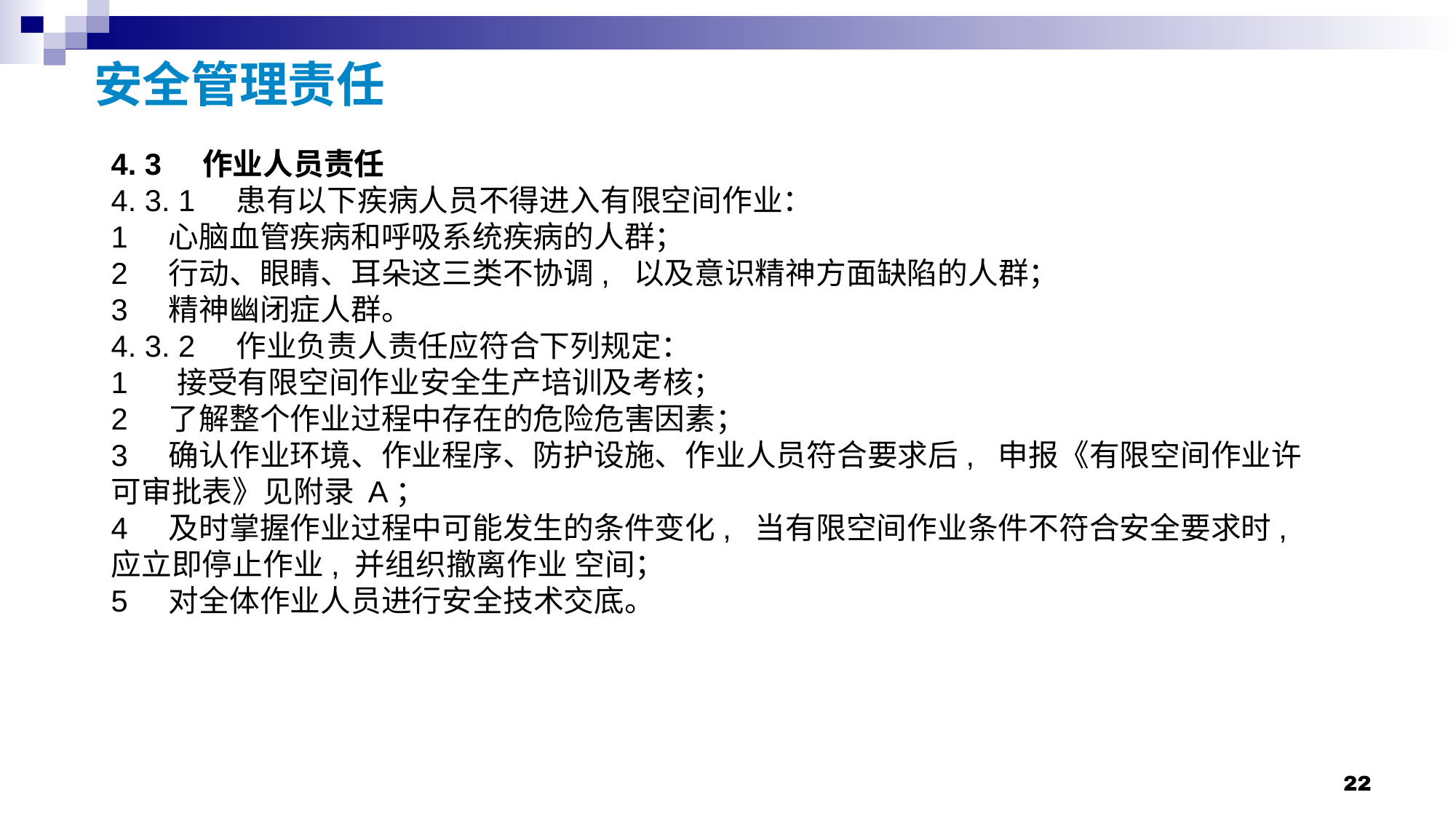

# 安全管理责任
4. 3    作业人员责任
4. 3. 1    患有以下疾病人员不得进入有限空间作业：
1    心脑血管疾病和呼吸系统疾病的人群；
2    行动、眼睛、耳朵这三类不协调,  以及意识精神方面缺陷的人群；
3    精神幽闭症人群。
4. 3. 2    作业负责人责任应符合下列规定：
1     接受有限空间作业安全生产培训及考核；
2    了解整个作业过程中存在的危险危害因素；
3    确认作业环境、作业程序、防护设施、作业人员符合要求后,  申报《有限空间作业许可审批表》见附录 A；
4    及时掌握作业过程中可能发生的条件变化,  当有限空间作业条件不符合安全要求时, 应立即停止作业, 并组织撤离作业 空间；
5    对全体作业人员进行安全技术交底。
22